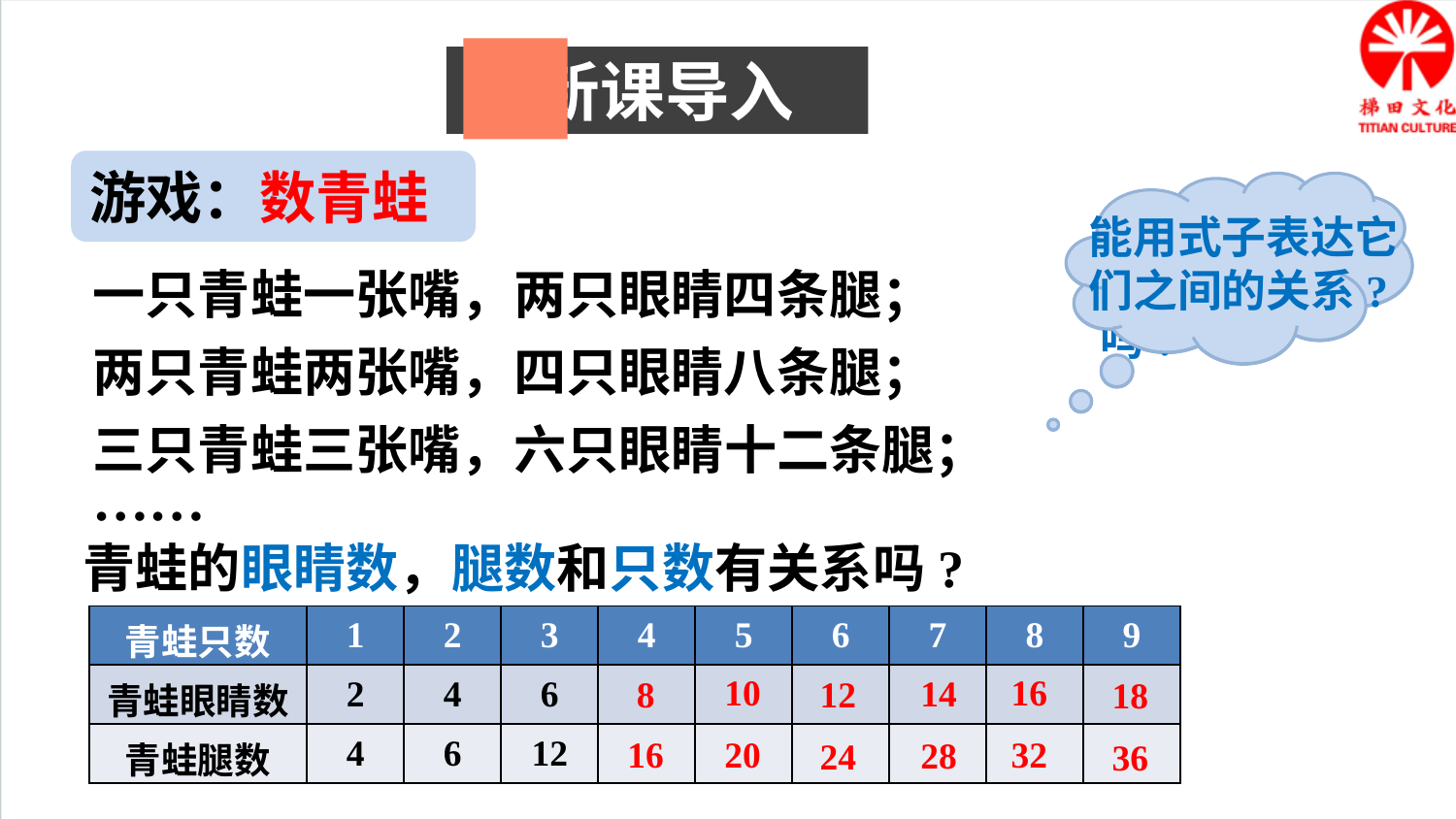

新课导入
游戏：数青蛙

能用式子表达它们之间的关系?

这个游戏你能继续玩下去吗?
一只青蛙一张嘴，两只眼睛四条腿；
两只青蛙两张嘴，四只眼睛八条腿；
三只青蛙三张嘴，六只眼睛十二条腿；
……
青蛙的眼睛数，腿数和只数有关系吗?
| 青蛙只数 | 1 | 2 | 3 | 4 | 5 | 6 | 7 | 8 | 9 |
| --- | --- | --- | --- | --- | --- | --- | --- | --- | --- |
| 青蛙眼睛数 | 2 | 4 | 6 |  |  |  |  |  |  |
| 青蛙腿数 | 4 | 6 | 12 |  |  |  |  |  |  |
10
20
16
32
14
28
8
16
12
24
18
36